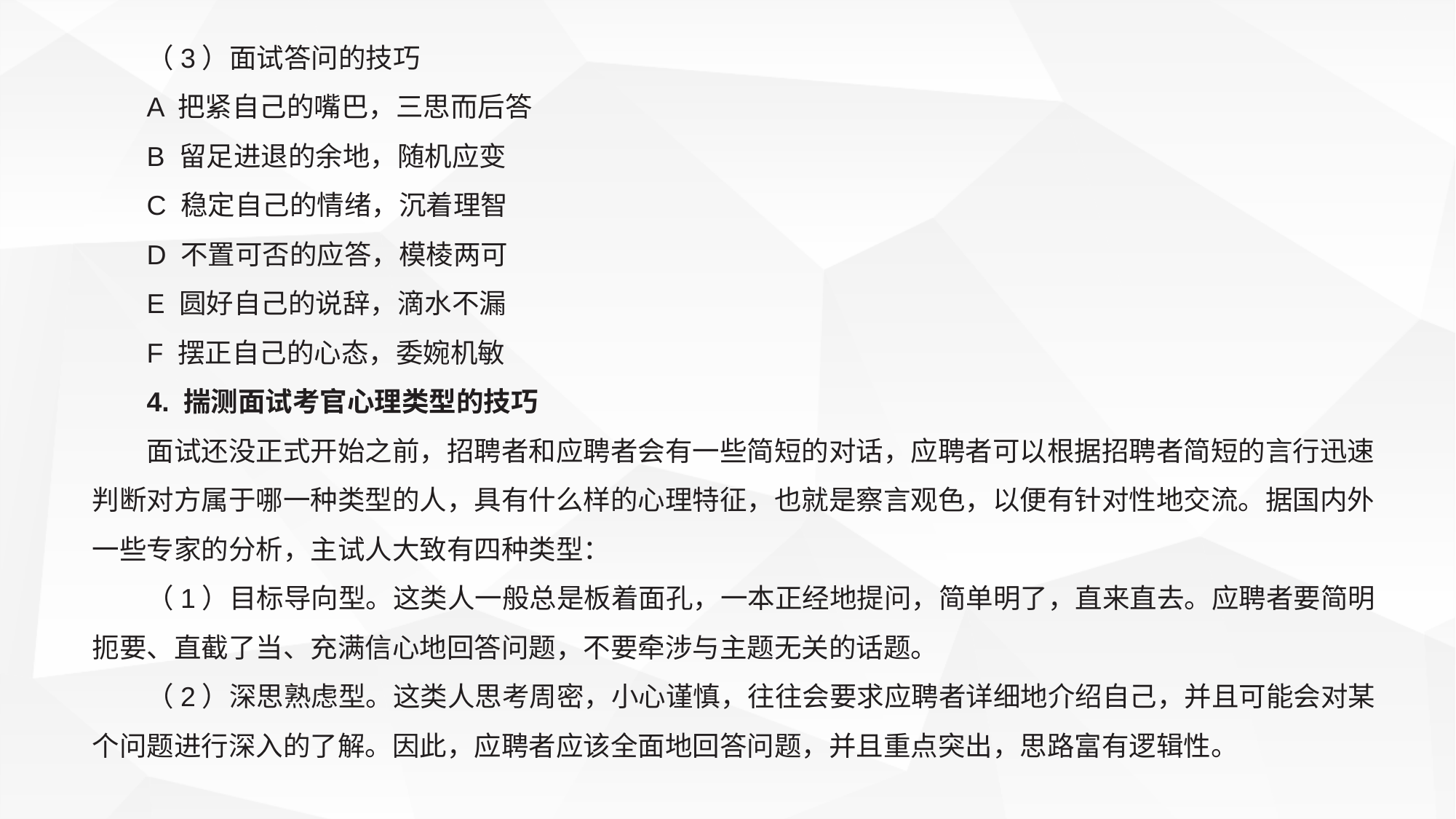

（3）面试答问的技巧
A 把紧自己的嘴巴，三思而后答
B 留足进退的余地，随机应变
C 稳定自己的情绪，沉着理智
D 不置可否的应答，模棱两可
E 圆好自己的说辞，滴水不漏
F 摆正自己的心态，委婉机敏
4. 揣测面试考官心理类型的技巧
面试还没正式开始之前，招聘者和应聘者会有一些简短的对话，应聘者可以根据招聘者简短的言行迅速判断对方属于哪一种类型的人，具有什么样的心理特征，也就是察言观色，以便有针对性地交流。据国内外一些专家的分析，主试人大致有四种类型：
（1）目标导向型。这类人一般总是板着面孔，一本正经地提问，简单明了，直来直去。应聘者要简明扼要、直截了当、充满信心地回答问题，不要牵涉与主题无关的话题。
（2）深思熟虑型。这类人思考周密，小心谨慎，往往会要求应聘者详细地介绍自己，并且可能会对某个问题进行深入的了解。因此，应聘者应该全面地回答问题，并且重点突出，思路富有逻辑性。